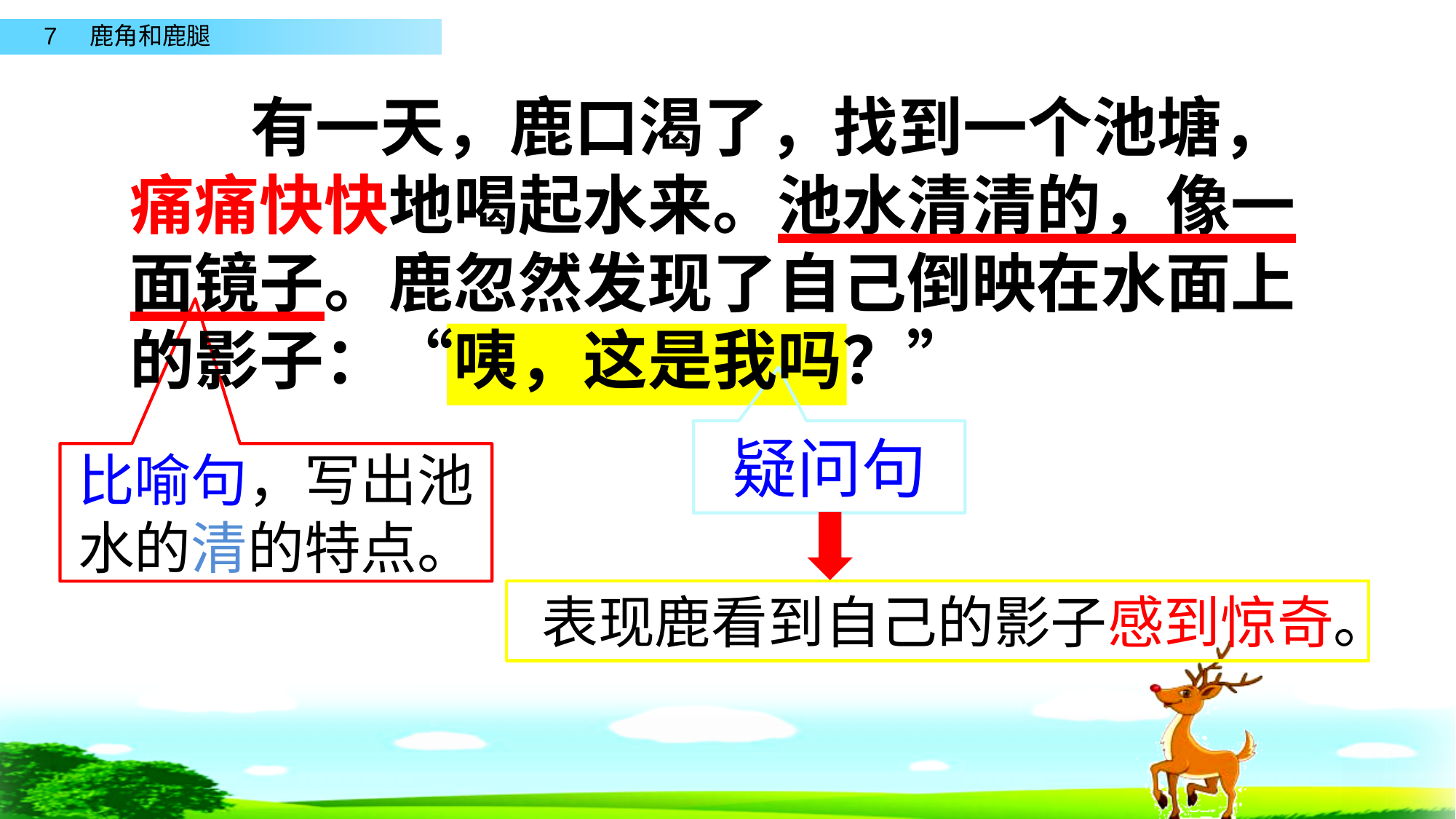

有一天，鹿口渴了，找到一个池塘，痛痛快快地喝起水来。池水清清的，像一面镜子。鹿忽然发现了自己倒映在水面上的影子：“咦，这是我吗？”

疑问句
比喻句，写出池水的清的特点。

表现鹿看到自己的影子感到惊奇。